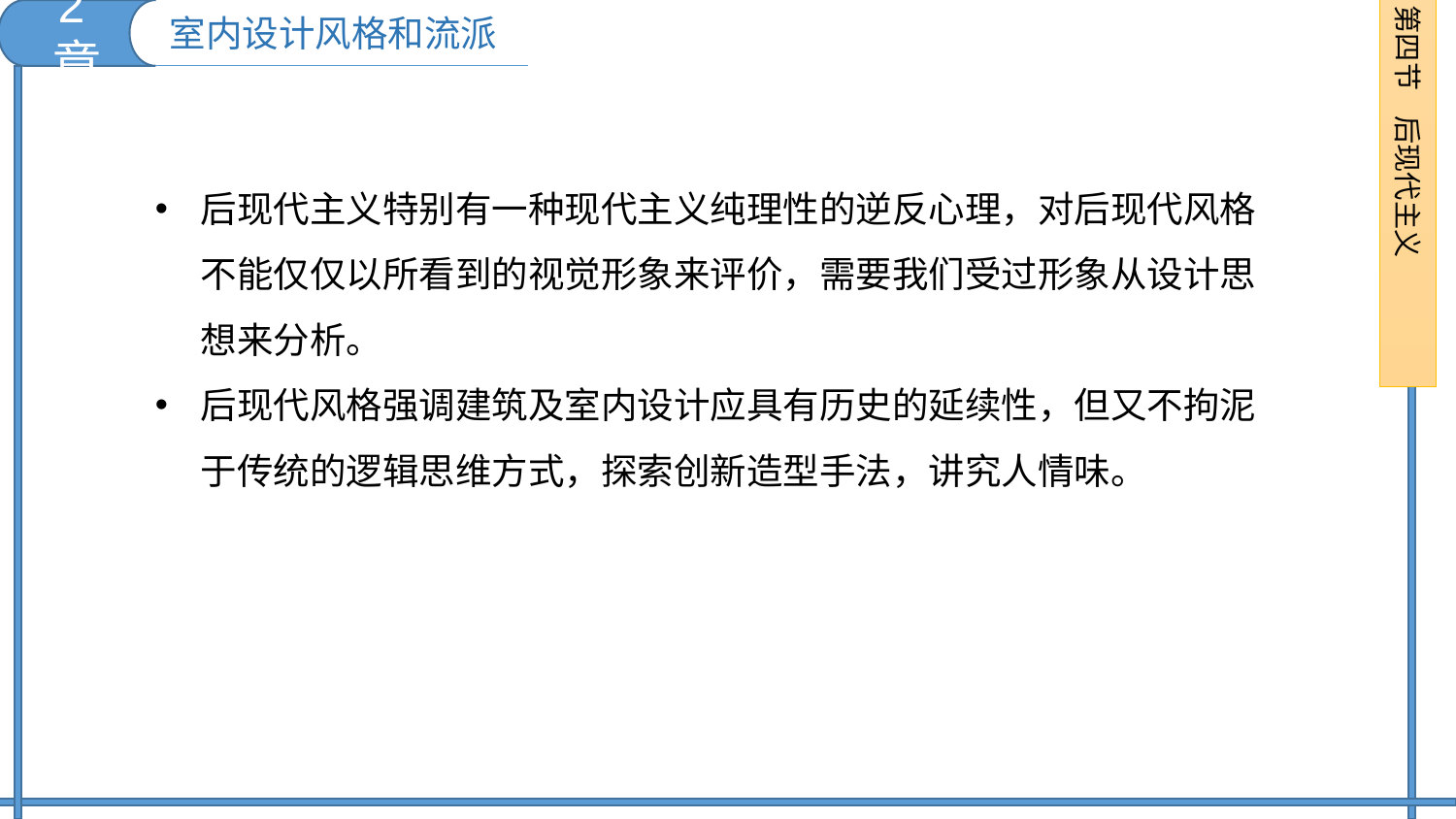

2章
第四节    后现代主义
室内设计风格和流派

后现代主义特别有一种现代主义纯理性的逆反心理，对后现代风格不能仅仅以所看到的视觉形象来评价，需要我们受过形象从设计思想来分析。
后现代风格强调建筑及室内设计应具有历史的延续性，但又不拘泥于传统的逻辑思维方式，探索创新造型手法，讲究人情味。